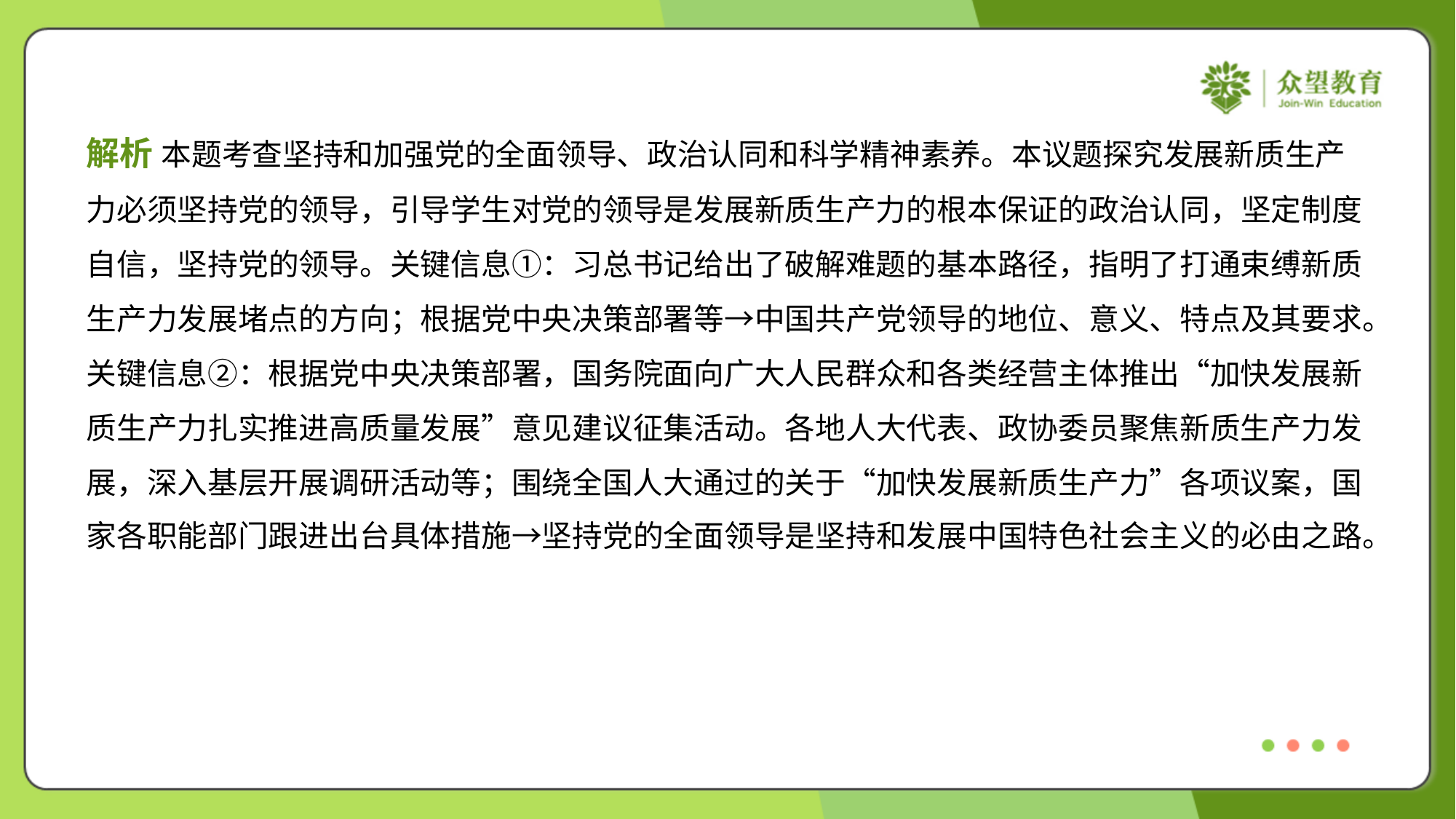

解析 本题考查坚持和加强党的全面领导、政治认同和科学精神素养。本议题探究发展新质生产
力必须坚持党的领导，引导学生对党的领导是发展新质生产力的根本保证的政治认同，坚定制度
自信，坚持党的领导。关键信息①：习总书记给出了破解难题的基本路径，指明了打通束缚新质
生产力发展堵点的方向；根据党中央决策部署等→中国共产党领导的地位、意义、特点及其要求。
关键信息②：根据党中央决策部署，国务院面向广大人民群众和各类经营主体推出“加快发展新
质生产力扎实推进高质量发展”意见建议征集活动。各地人大代表、政协委员聚焦新质生产力发
展，深入基层开展调研活动等；围绕全国人大通过的关于“加快发展新质生产力”各项议案，国
家各职能部门跟进出台具体措施→坚持党的全面领导是坚持和发展中国特色社会主义的必由之路。